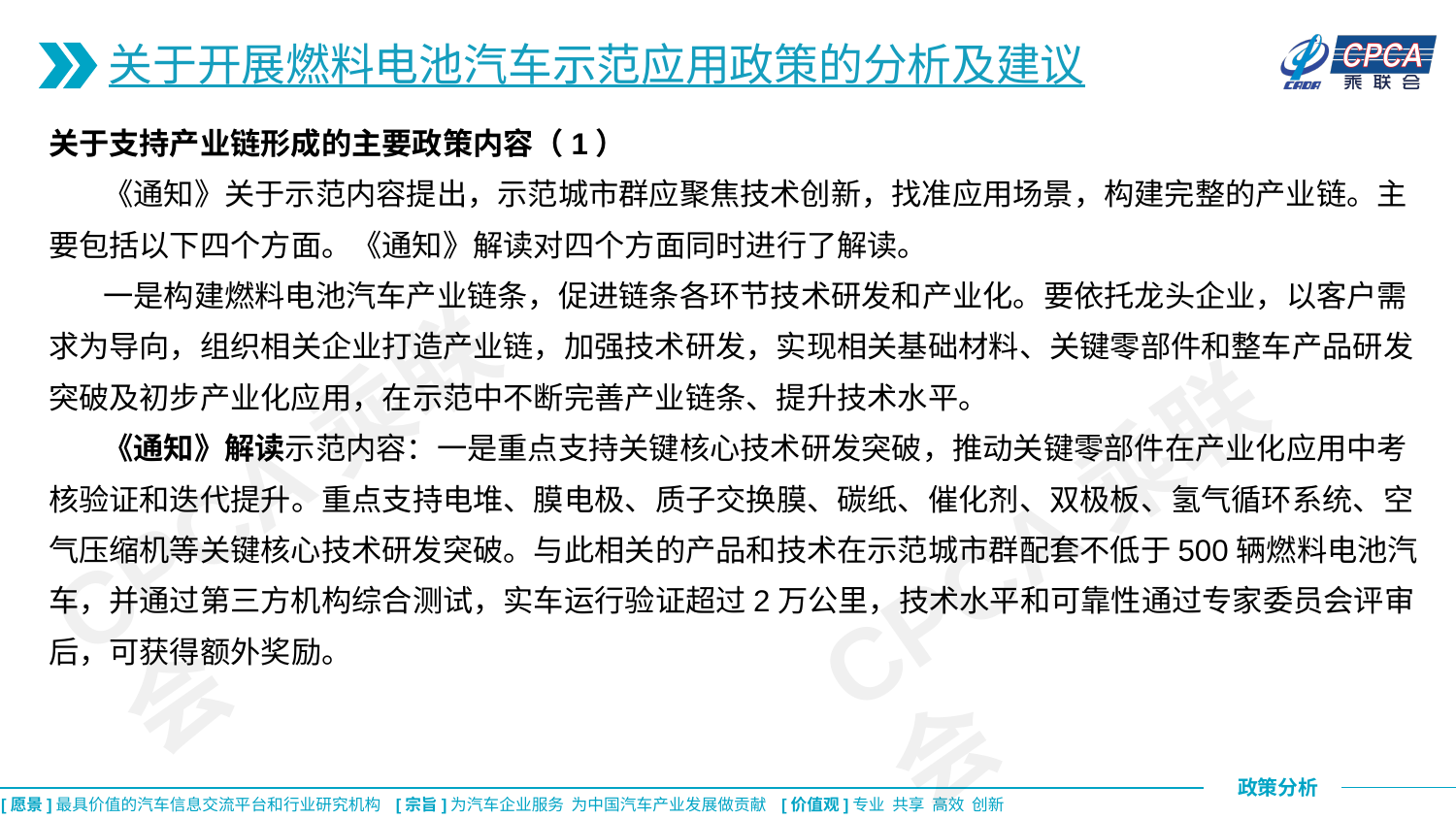

关于开展燃料电池汽车示范应用政策的分析及建议
关于支持产业链形成的主要政策内容（1）
       《通知》关于示范内容提出，示范城市群应聚焦技术创新，找准应用场景，构建完整的产业链。主要包括以下四个方面。《通知》解读对四个方面同时进行了解读。
       一是构建燃料电池汽车产业链条，促进链条各环节技术研发和产业化。要依托龙头企业，以客户需求为导向，组织相关企业打造产业链，加强技术研发，实现相关基础材料、关键零部件和整车产品研发突破及初步产业化应用，在示范中不断完善产业链条、提升技术水平。
       《通知》解读示范内容：一是重点支持关键核心技术研发突破，推动关键零部件在产业化应用中考核验证和迭代提升。重点支持电堆、膜电极、质子交换膜、碳纸、催化剂、双极板、氢气循环系统、空气压缩机等关键核心技术研发突破。与此相关的产品和技术在示范城市群配套不低于500辆燃料电池汽车，并通过第三方机构综合测试，实车运行验证超过2万公里，技术水平和可靠性通过专家委员会评审后，可获得额外奖励。
CPCA乘联会
CPCA乘联会